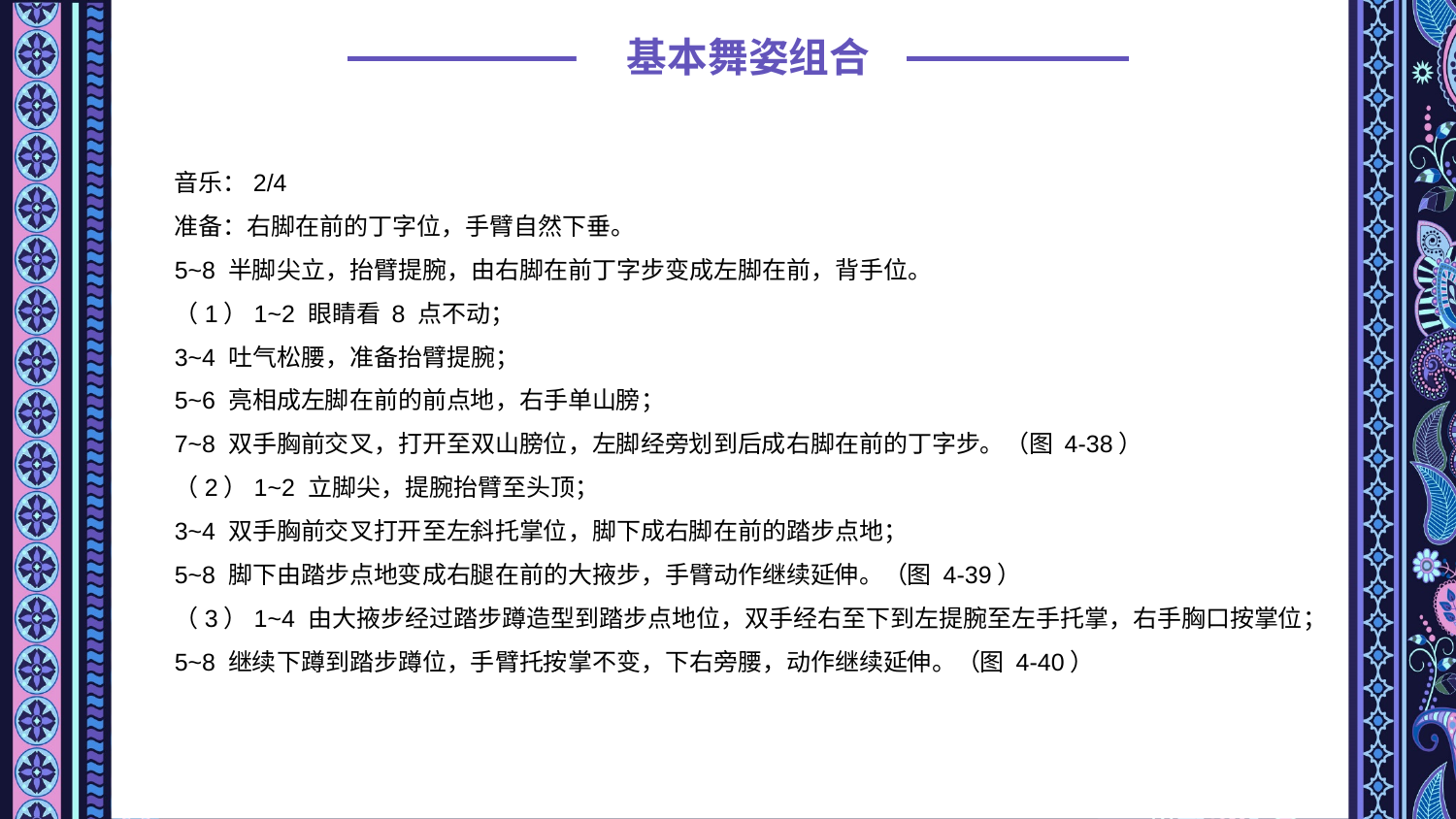

基本舞姿组合
音乐：2/4
准备：右脚在前的丁字位，手臂自然下垂。
5~8 半脚尖立，抬臂提腕，由右脚在前丁字步变成左脚在前，背手位。
（1）1~2 眼睛看 8 点不动；
3~4 吐气松腰，准备抬臂提腕；
5~6 亮相成左脚在前的前点地，右手单山膀；
7~8 双手胸前交叉，打开至双山膀位，左脚经旁划到后成右脚在前的丁字步。（图 4-38）
（2）1~2 立脚尖，提腕抬臂至头顶；
3~4 双手胸前交叉打开至左斜托掌位，脚下成右脚在前的踏步点地；
5~8 脚下由踏步点地变成右腿在前的大掖步，手臂动作继续延伸。（图 4-39）
（3）1~4 由大掖步经过踏步蹲造型到踏步点地位，双手经右至下到左提腕至左手托掌，右手胸口按掌位；
5~8 继续下蹲到踏步蹲位，手臂托按掌不变，下右旁腰，动作继续延伸。（图 4-40）